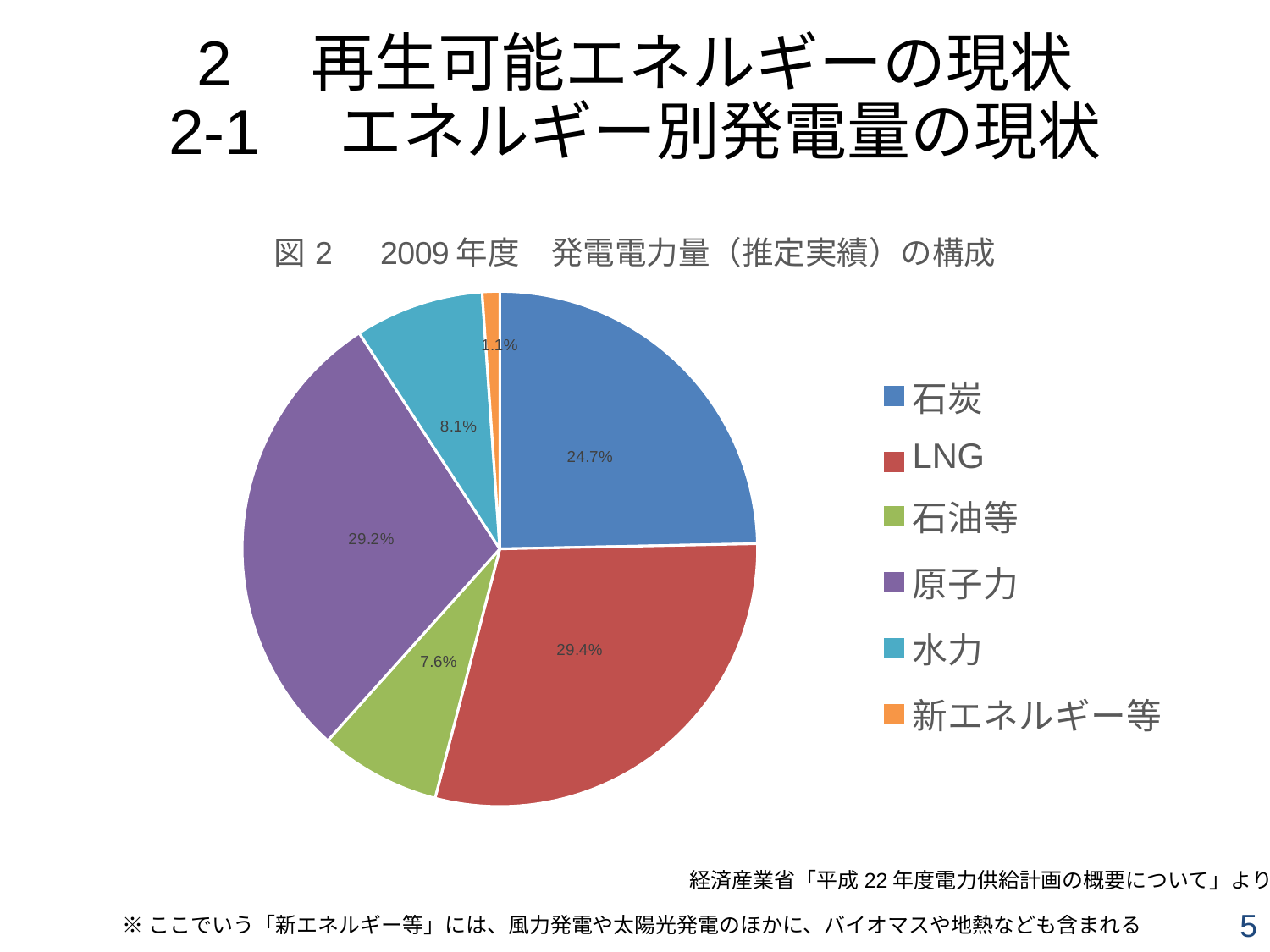

# 2　再生可能エネルギーの現状 2-1　エネルギー別発電量の現状

### Chart: 図2　2009年度　発電電力量（推定実績）の構成

| Category |  |
|---|---|
| 石炭 | 0.247 |
| LNG | 0.294 |
| 石油等 | 0.076 |
| 原子力 | 0.292 |
| 水力 | 0.081 |
| 新エネルギー等 | 0.011 |
経済産業省「平成22年度電力供給計画の概要について」より
5
※ここでいう「新エネルギー等」には、風力発電や太陽光発電のほかに、バイオマスや地熱なども含まれる